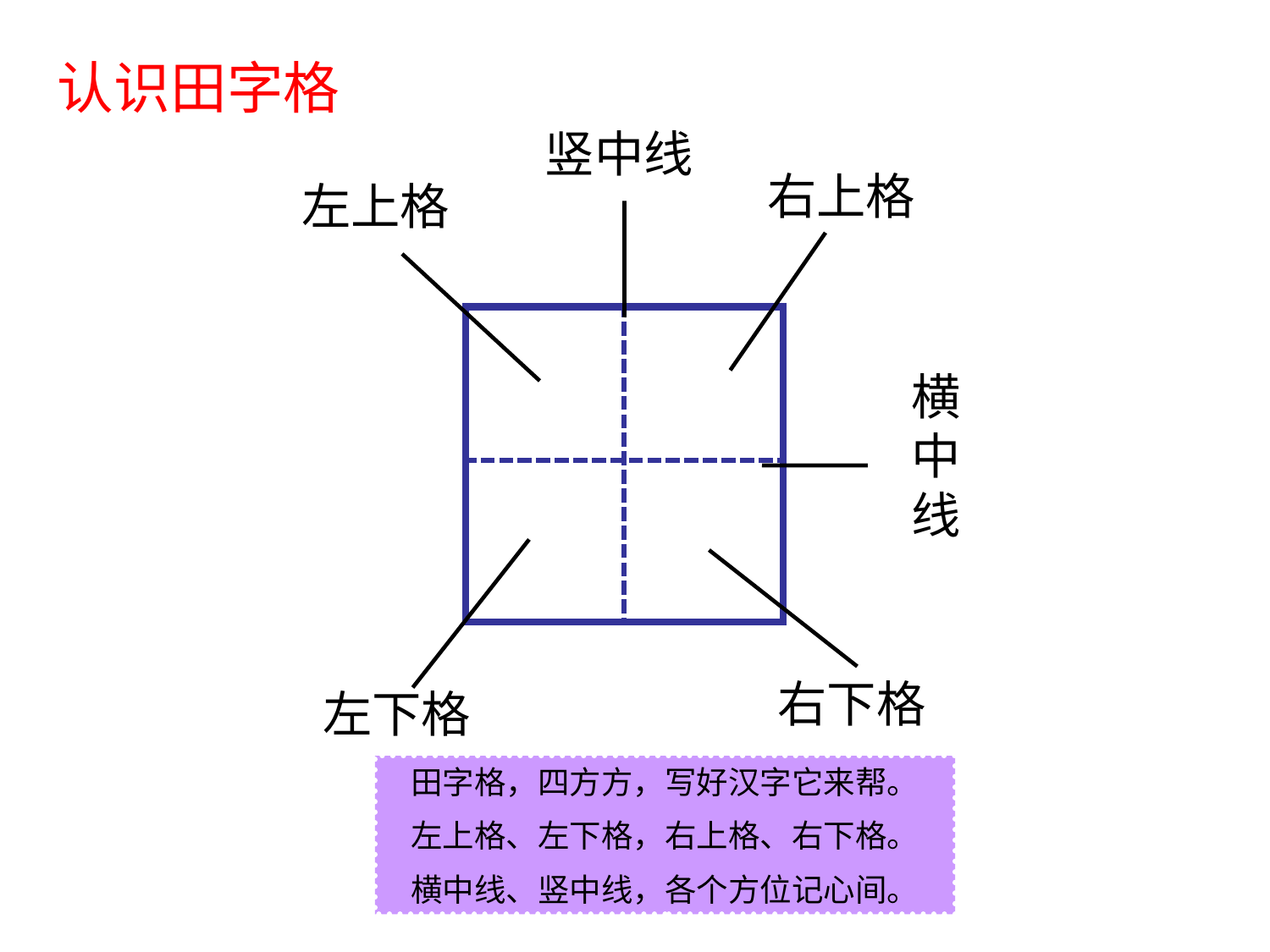

认识田字格
竖中线

右上格

左上格

|  |  |
| --- | --- |
|  |  |
横中线

左下格

右下格
田字格，四方方，写好汉字它来帮。
左上格、左下格，右上格、右下格。
横中线、竖中线，各个方位记心间。